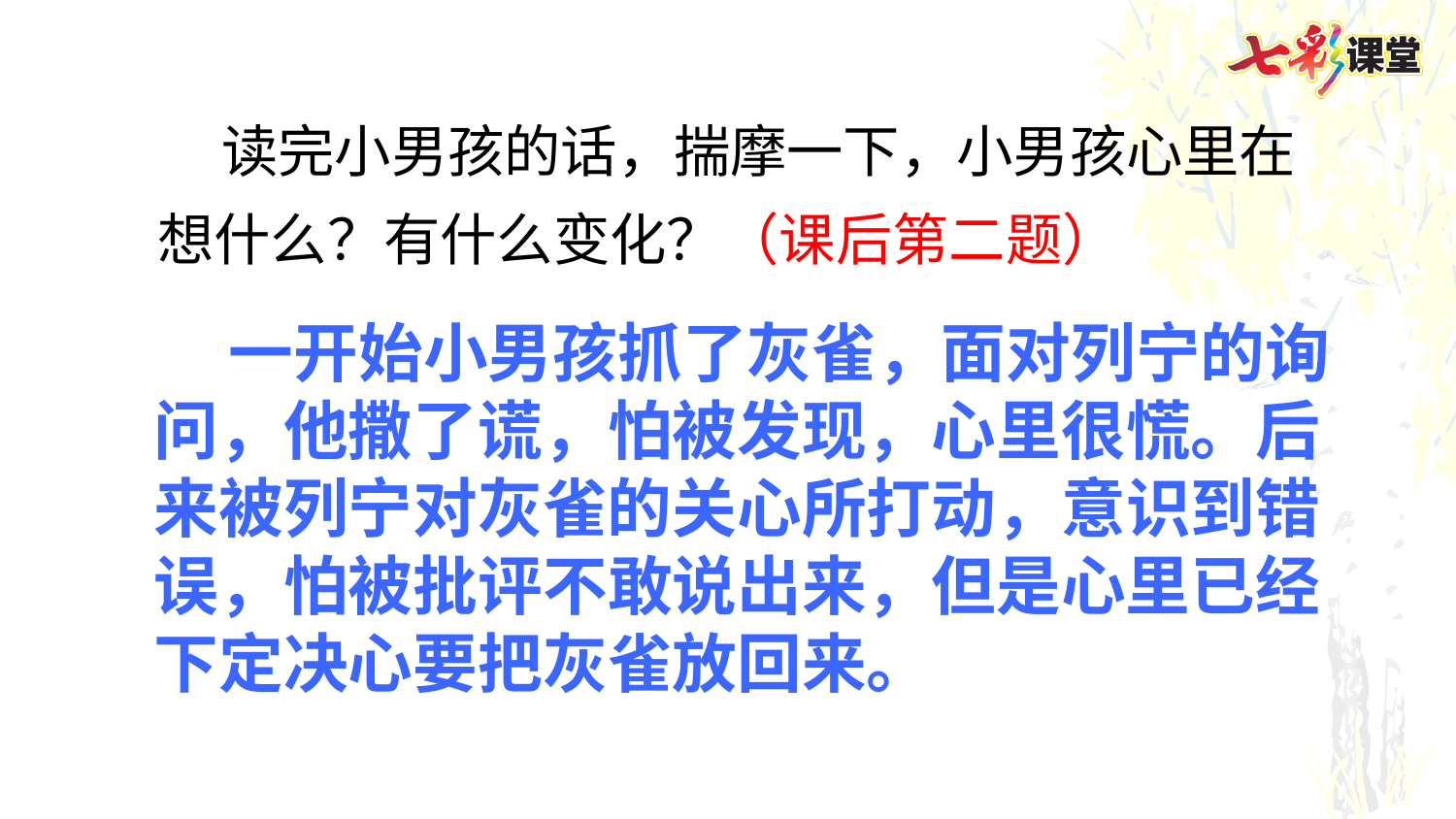

读完小男孩的话，揣摩一下，小男孩心里在想什么？有什么变化？（课后第二题）
    一开始小男孩抓了灰雀，面对列宁的询问，他撒了谎，怕被发现，心里很慌。后来被列宁对灰雀的关心所打动，意识到错误，怕被批评不敢说出来，但是心里已经下定决心要把灰雀放回来。